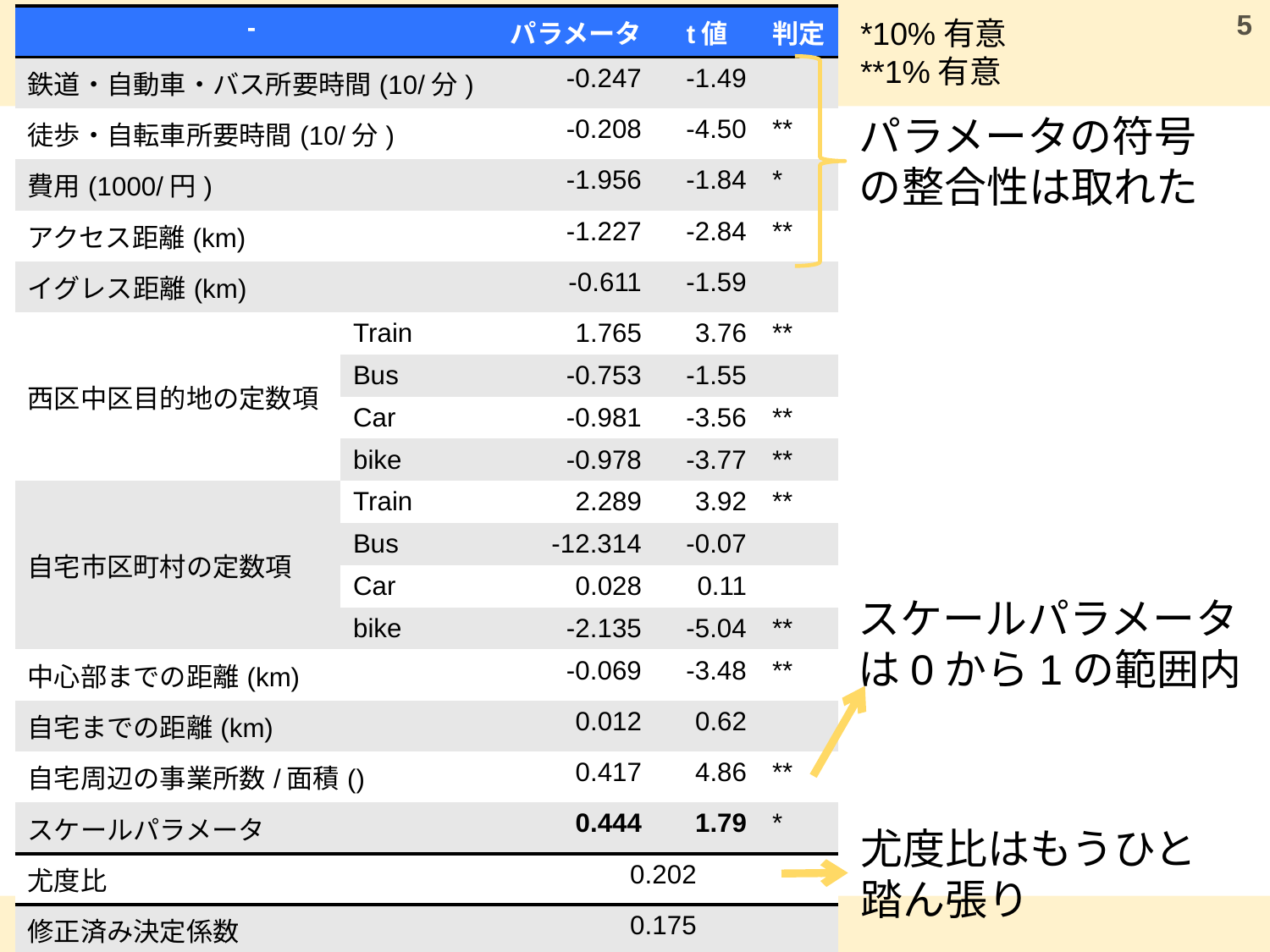

# パラメータ推定結果
| - |  | パラメータ | t値 | 判定 |
| --- | --- | --- | --- | --- |
| 鉄道・自動車・バス所要時間(10/分) |  | -0.247 | -1.49 |  |
| 徒歩・自転車所要時間(10/分) |  | -0.208 | -4.50 | \*\* |
| 費用(1000/円) |  | -1.956 | -1.84 | \* |
| アクセス距離(km) |  | -1.227 | -2.84 | \*\* |
| イグレス距離(km) |  | -0.611 | -1.59 |  |
| 西区中区目的地の定数項 | Train | 1.765 | 3.76 | \*\* |
|  | Bus | -0.753 | -1.55 |  |
|  | Car | -0.981 | -3.56 | \*\* |
|  | bike | -0.978 | -3.77 | \*\* |
| 自宅市区町村の定数項 | Train | 2.289 | 3.92 | \*\* |
|  | Bus | -12.314 | -0.07 |  |
|  | Car | 0.028 | 0.11 |  |
|  | bike | -2.135 | -5.04 | \*\* |
| 中心部までの距離(km) |  | -0.069 | -3.48 | \*\* |
| 自宅までの距離(km) |  | 0.012 | 0.62 |  |
| 自宅周辺の事業所数/面積() |  | 0.417 | 4.86 | \*\* |
| スケールパラメータ |  | 0.444 | 1.79 | \* |
| 尤度比 |  | 0.202 |  |  |
| 修正済み決定係数 |  | 0.175 |  |  |
| サンプル数 |  | 309 |  |  |
5
*10%有意
**1%有意

パラメータの符号
の整合性は取れた
スケールパラメータ
は0から1の範囲内
尤度比はもうひと
踏ん張り